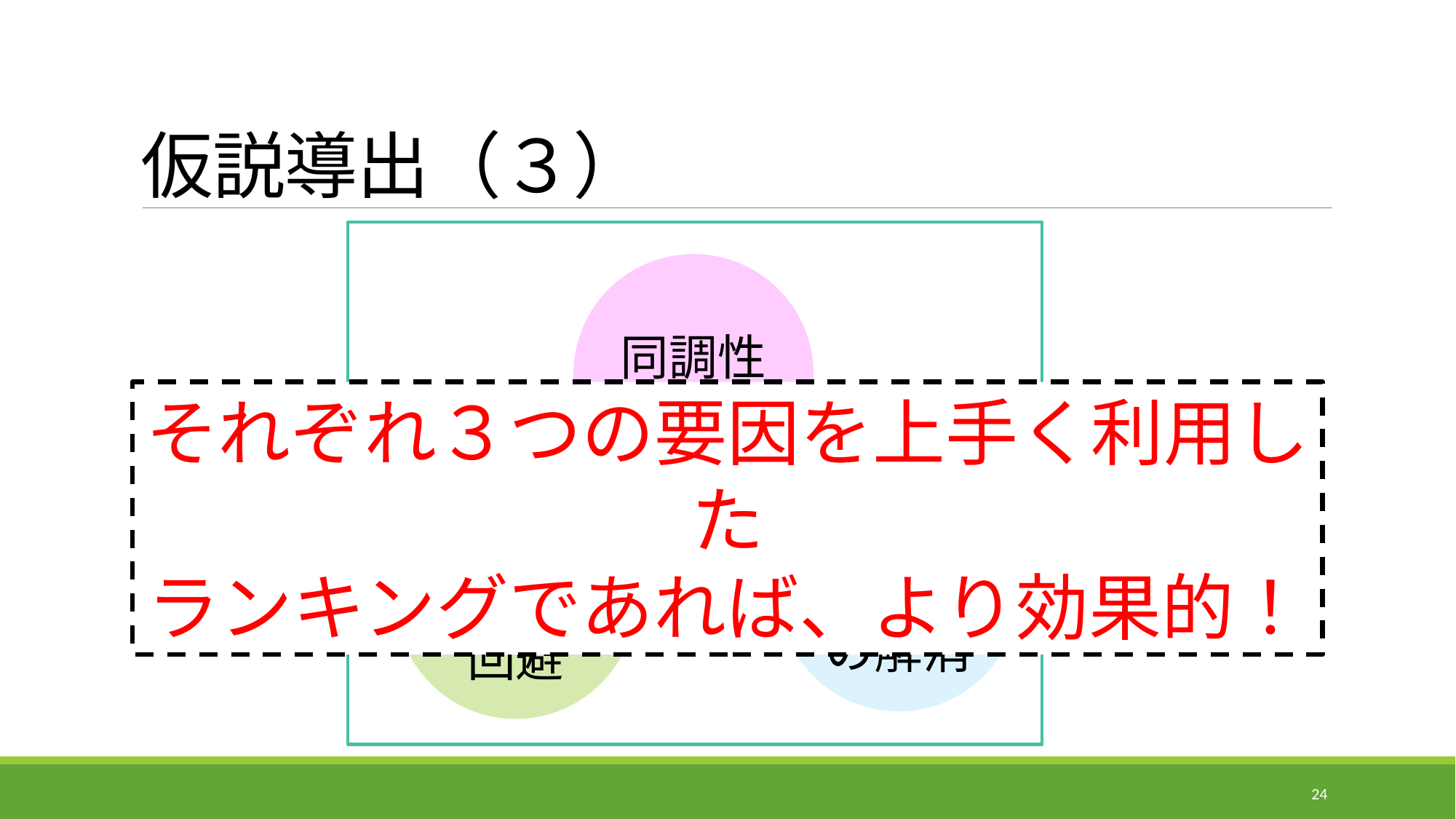

# 仮説導出（３）

同調性

それぞれ３つの要因を上手く利用した
ランキングであれば、より効果的！

煩雑性の解消

リスク回避
24